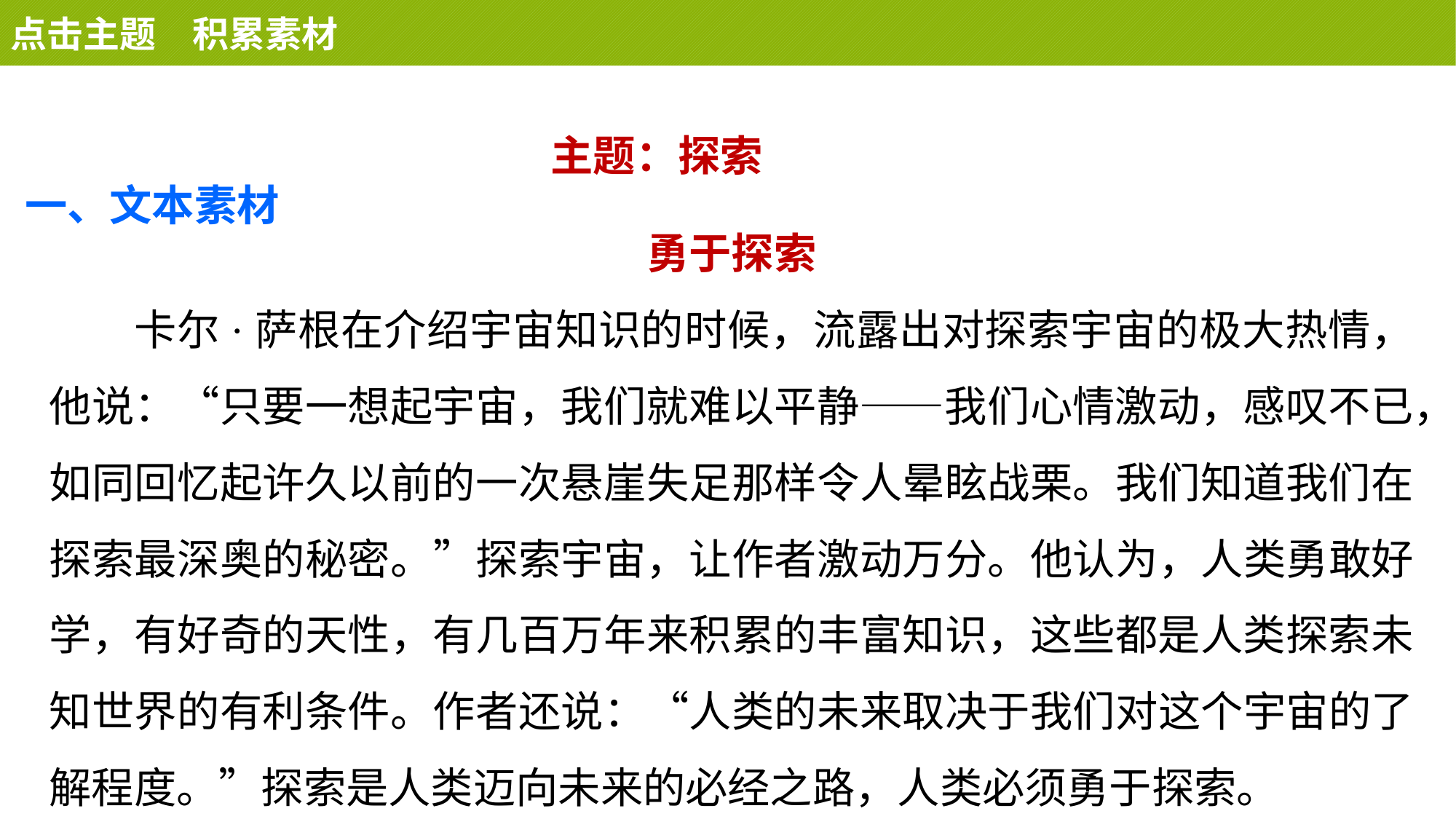

点击主题　积累素材
主题：探索
一、文本素材
勇于探索
卡尔·萨根在介绍宇宙知识的时候，流露出对探索宇宙的极大热情，他说：“只要一想起宇宙，我们就难以平静——我们心情激动，感叹不已，如同回忆起许久以前的一次悬崖失足那样令人晕眩战栗。我们知道我们在探索最深奥的秘密。”探索宇宙，让作者激动万分。他认为，人类勇敢好学，有好奇的天性，有几百万年来积累的丰富知识，这些都是人类探索未知世界的有利条件。作者还说：“人类的未来取决于我们对这个宇宙的了解程度。”探索是人类迈向未来的必经之路，人类必须勇于探索。